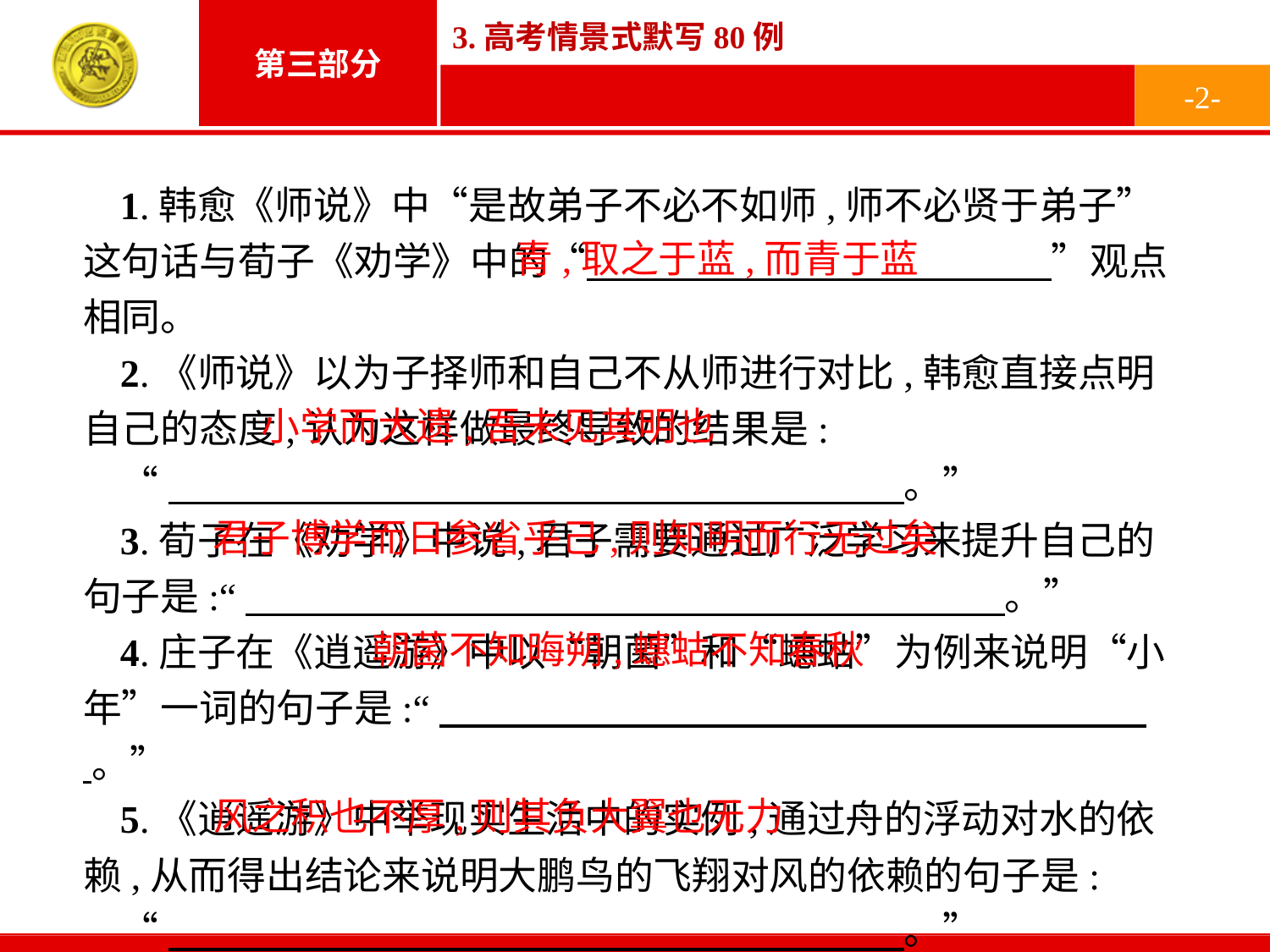

-2-
1.韩愈《师说》中“是故弟子不必不如师,师不必贤于弟子”这句话与荀子《劝学》中的“　　　　　　　　　　　　”观点相同。
2.《师说》以为子择师和自己不从师进行对比,韩愈直接点明自己的态度,认为这样做最终导致的结果是:
“　　　　　　　　　　　　　　　　　　　。”
3.荀子在《劝学》中说,君子需要通过广泛学习来提升自己的句子是:“　                                                                                   。”
4.庄子在《逍遥游》中以“朝菌”和“蟪蛄”为例来说明“小年”一词的句子是:“　                                                                               。”
5.《逍遥游》中举现实生活中的实例,通过舟的浮动对水的依赖,从而得出结论来说明大鹏鸟的飞翔对风的依赖的句子是:
“　　　　　　　　　　　　　　　　　　　。”
青,取之于蓝,而青于蓝
小学而大遗,吾未见其明也
君子博学而日参省乎己,则知明而行无过矣
朝菌不知晦朔,蟪蛄不知春秋
风之积也不厚,则其负大翼也无力